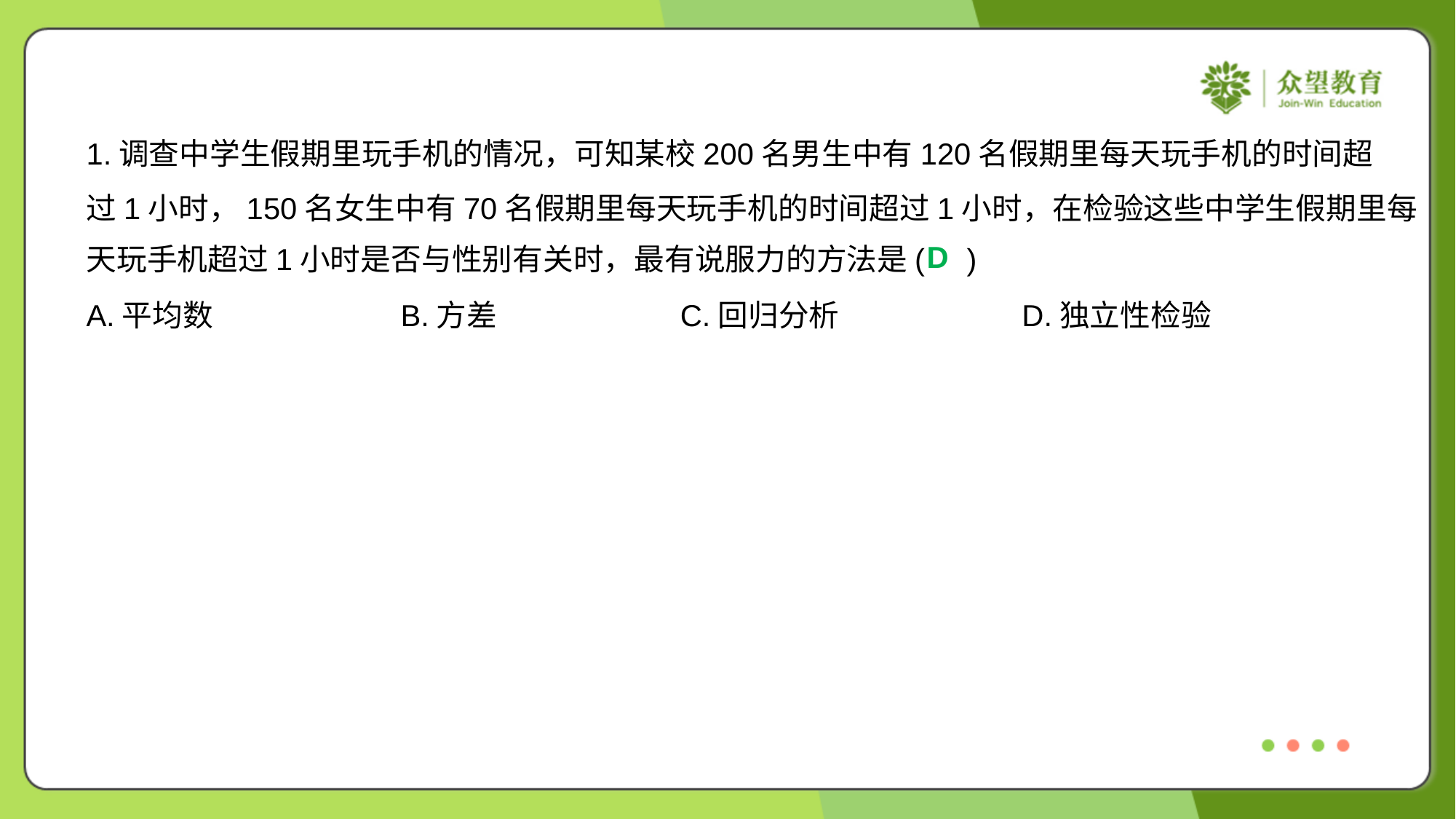

1.调查中学生假期里玩手机的情况，可知某校200名男生中有120名假期里每天玩手机的时间超
过1小时，150名女生中有70名假期里每天玩手机的时间超过1小时，在检验这些中学生假期里每
天玩手机超过1小时是否与性别有关时，最有说服力的方法是(     )
D
A.平均数	B.方差	C.回归分析	D.独立性检验